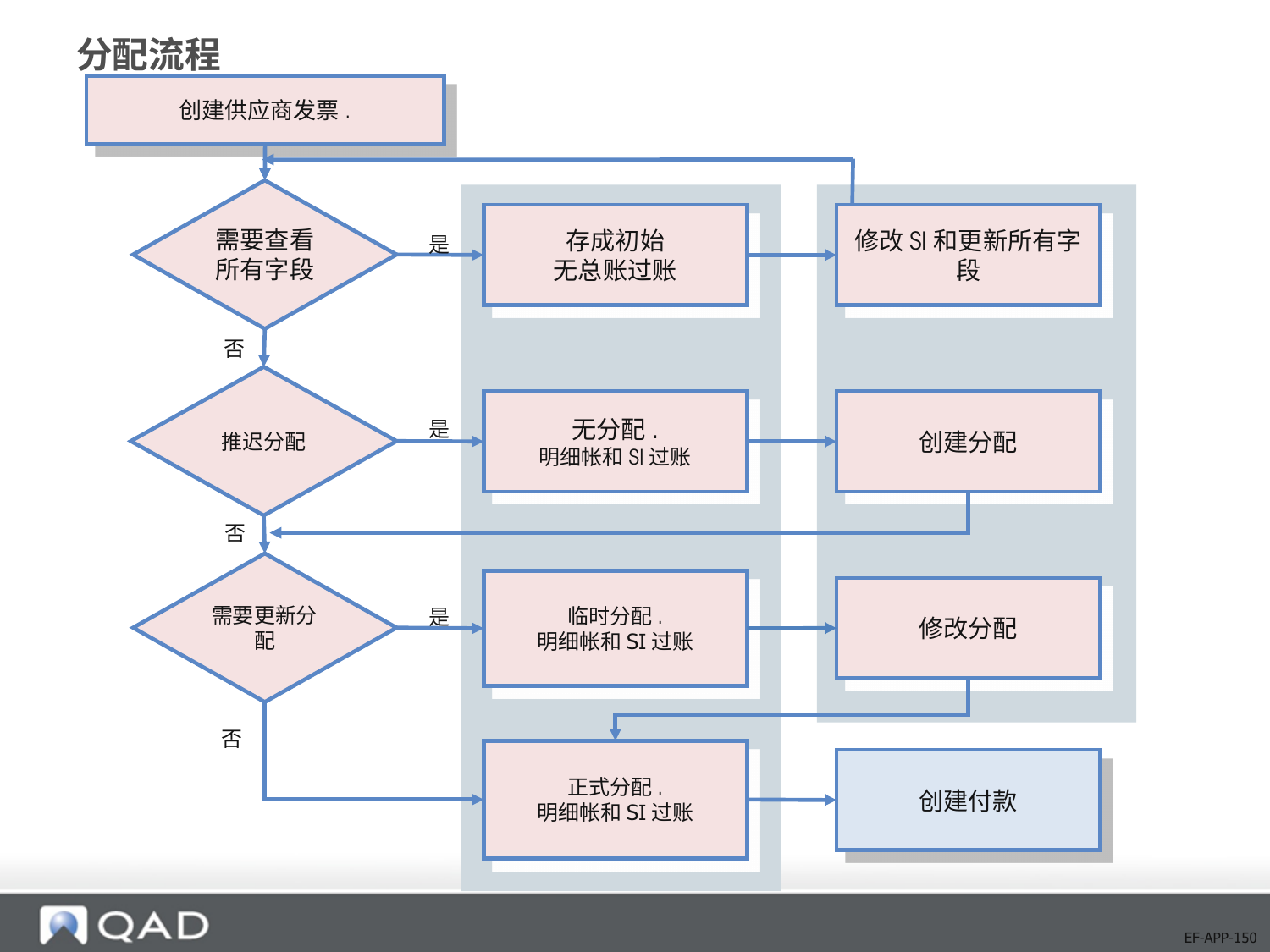

# 分配流程
创建供应商发票.

需要查看所有字段

存成初始
无总账过账
修改SI和更新所有字段
是
否
推迟分配
无分配.
明细帐和SI过账
创建分配
是
否
需要更新分配
临时分配.
明细帐和SI过账
修改分配
是
否
正式分配.
明细帐和SI过账
创建付款
EF-APP-150